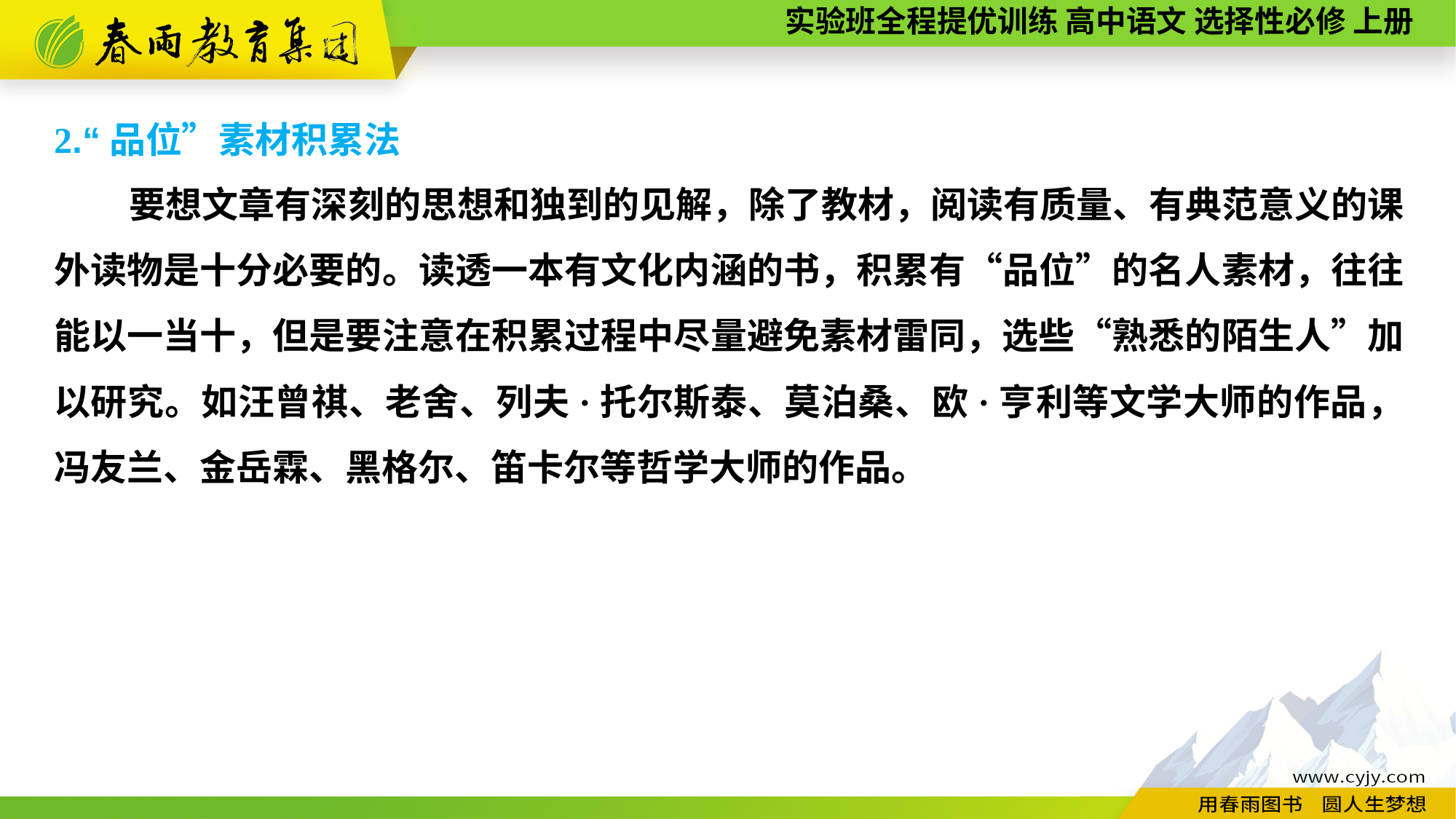

2.“品位”素材积累法
要想文章有深刻的思想和独到的见解，除了教材，阅读有质量、有典范意义的课外读物是十分必要的。读透一本有文化内涵的书，积累有“品位”的名人素材，往往能以一当十，但是要注意在积累过程中尽量避免素材雷同，选些“熟悉的陌生人”加以研究。如汪曾祺、老舍、列夫·托尔斯泰、莫泊桑、欧·亨利等文学大师的作品，冯友兰、金岳霖、黑格尔、笛卡尔等哲学大师的作品。